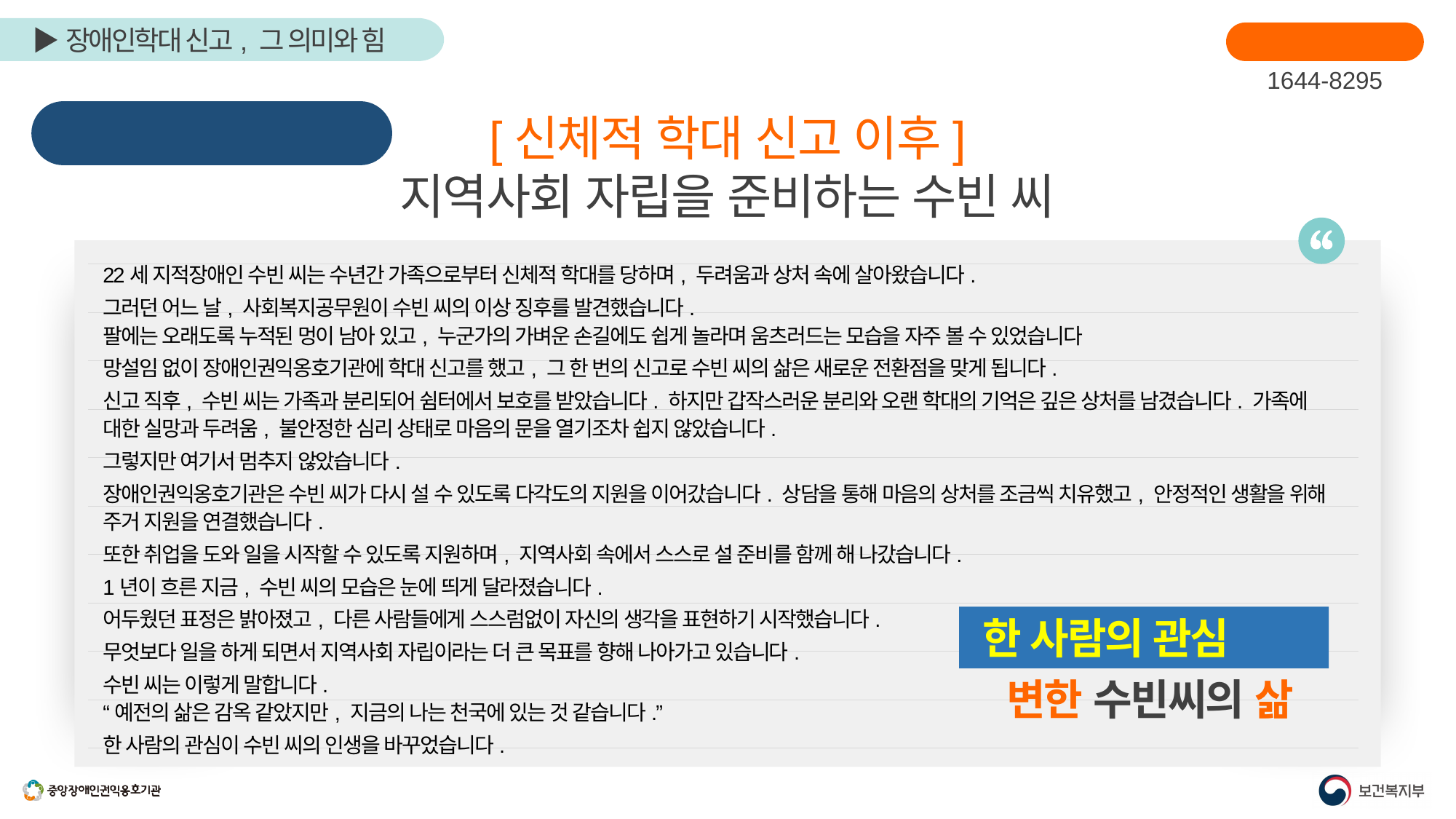

장애인학대신고
1644-8295

신고 이후 장애인의 삶 변화
[신체적 학대 신고 이후]
지역사회 자립을 준비하는 수빈 씨

22세 지적장애인 수빈 씨는 수년간 가족으로부터 신체적 학대를 당하며, 두려움과 상처 속에 살아왔습니다.
그러던 어느 날, 사회복지공무원이 수빈 씨의 이상 징후를 발견했습니다.
팔에는 오래도록 누적된 멍이 남아 있고, 누군가의 가벼운 손길에도 쉽게 놀라며 움츠러드는 모습을 자주 볼 수 있었습니다
망설임 없이 장애인권익옹호기관에 학대 신고를 했고, 그 한 번의 신고로 수빈 씨의 삶은 새로운 전환점을 맞게 됩니다.
신고 직후, 수빈 씨는 가족과 분리되어 쉼터에서 보호를 받았습니다. 하지만 갑작스러운 분리와 오랜 학대의 기억은 깊은 상처를 남겼습니다. 가족에 대한 실망과 두려움, 불안정한 심리 상태로 마음의 문을 열기조차 쉽지 않았습니다.
그렇지만 여기서 멈추지 않았습니다.
장애인권익옹호기관은 수빈 씨가 다시 설 수 있도록 다각도의 지원을 이어갔습니다. 상담을 통해 마음의 상처를 조금씩 치유했고, 안정적인 생활을 위해 주거 지원을 연결했습니다.
또한 취업을 도와 일을 시작할 수 있도록 지원하며, 지역사회 속에서 스스로 설 준비를 함께 해 나갔습니다.
1년이 흐른 지금, 수빈 씨의 모습은 눈에 띄게 달라졌습니다.
어두웠던 표정은 밝아졌고, 다른 사람들에게 스스럼없이 자신의 생각을 표현하기 시작했습니다.
무엇보다 일을 하게 되면서 지역사회 자립이라는 더 큰 목표를 향해 나아가고 있습니다.
수빈 씨는 이렇게 말합니다.
“예전의 삶은 감옥 같았지만, 지금의 나는 천국에 있는 것 같습니다.”
한 사람의 관심이 수빈 씨의 인생을 바꾸었습니다.
한 사람의 관심으로
변한 수빈씨의 삶